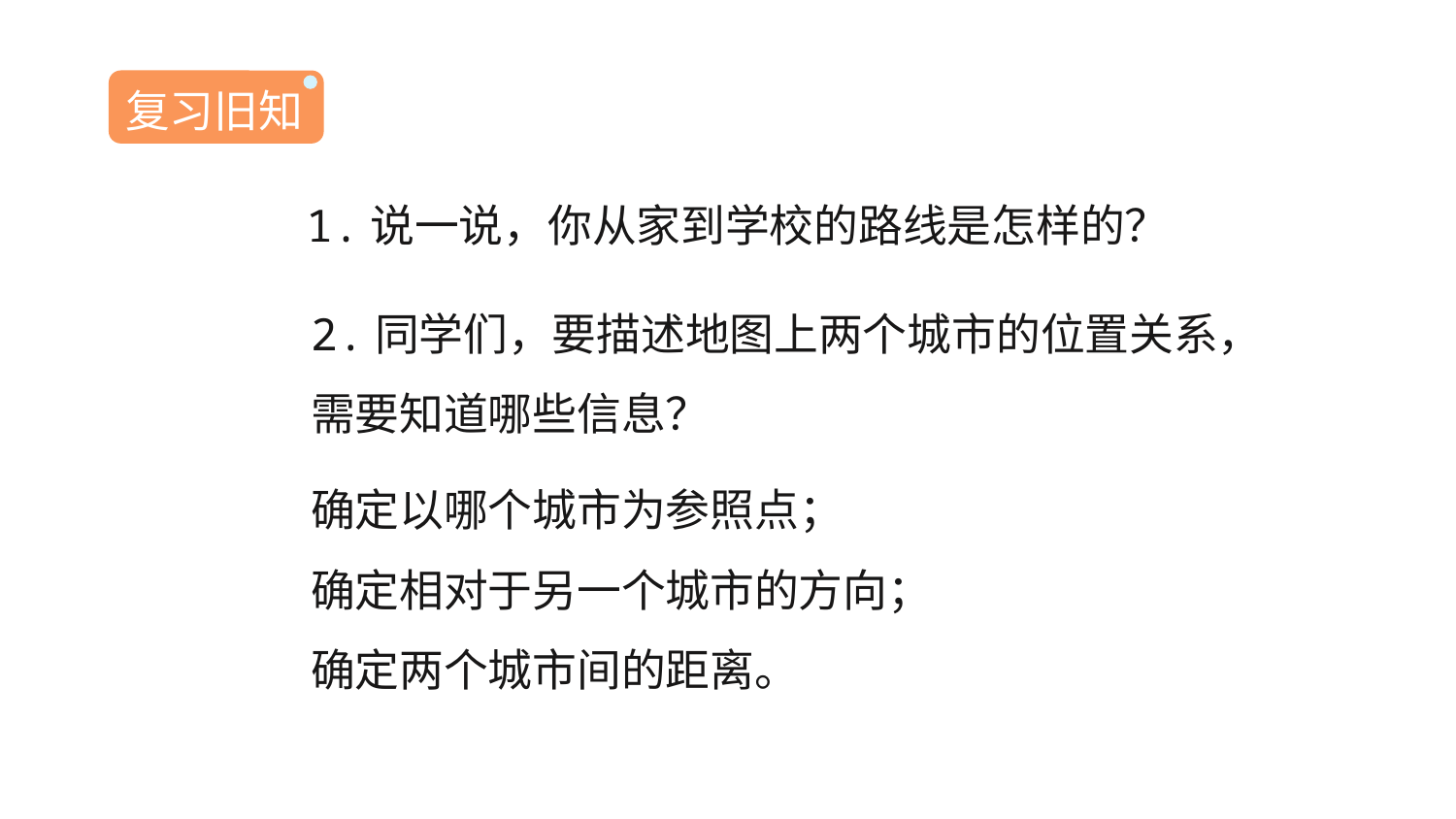

复习旧知
1.说一说，你从家到学校的路线是怎样的？
2.同学们，要描述地图上两个城市的位置关系，需要知道哪些信息？
确定以哪个城市为参照点；
确定相对于另一个城市的方向；确定两个城市间的距离。